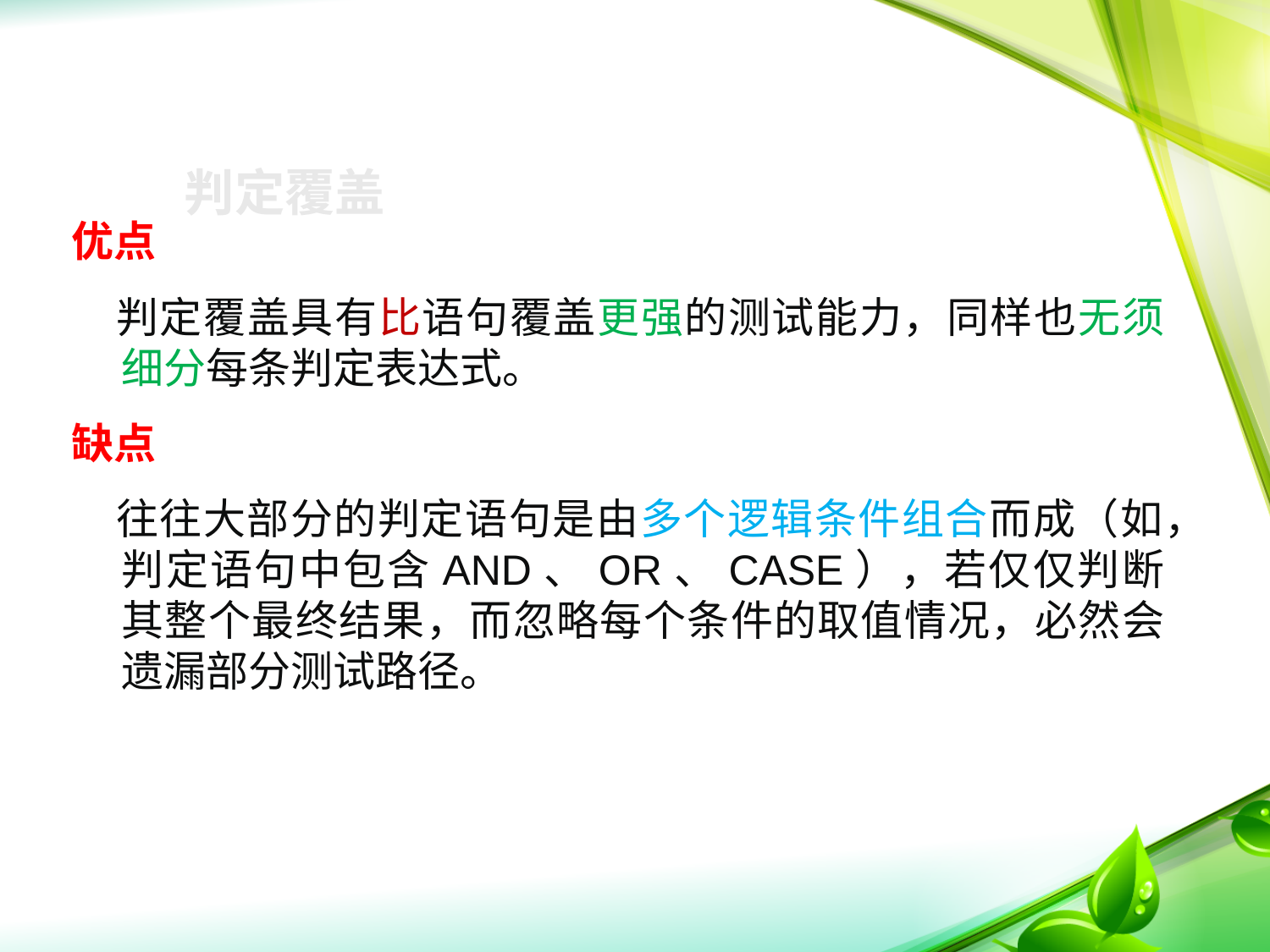

# 判定覆盖
优点
   判定覆盖具有比语句覆盖更强的测试能力，同样也无须细分每条判定表达式。
缺点
   往往大部分的判定语句是由多个逻辑条件组合而成（如，判定语句中包含AND、OR、CASE），若仅仅判断其整个最终结果，而忽略每个条件的取值情况，必然会遗漏部分测试路径。